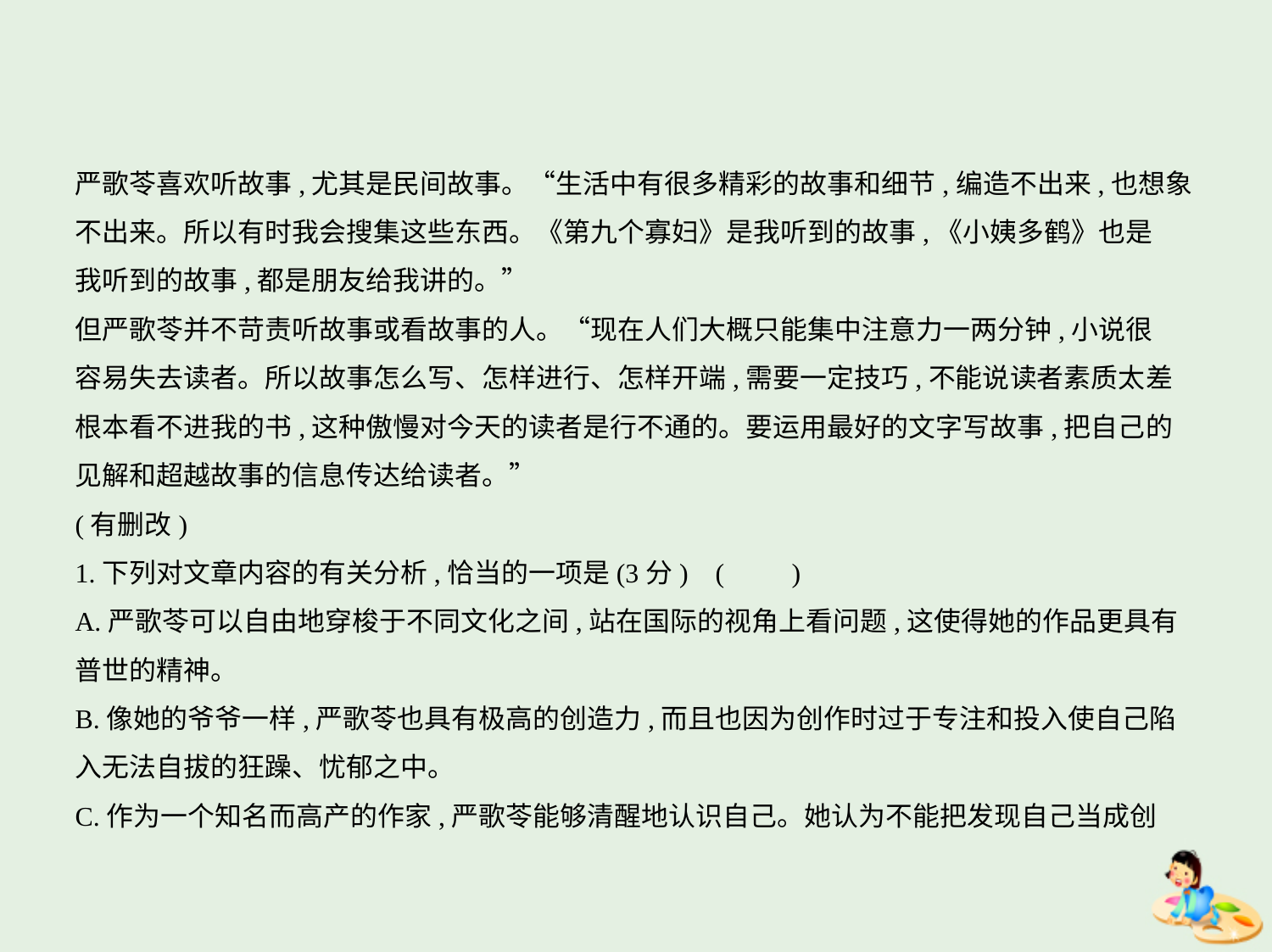

严歌苓喜欢听故事,尤其是民间故事。“生活中有很多精彩的故事和细节,编造不出来,也想象
不出来。所以有时我会搜集这些东西。《第九个寡妇》是我听到的故事,《小姨多鹤》也是
我听到的故事,都是朋友给我讲的。”
但严歌苓并不苛责听故事或看故事的人。“现在人们大概只能集中注意力一两分钟,小说很
容易失去读者。所以故事怎么写、怎样进行、怎样开端,需要一定技巧,不能说读者素质太差
根本看不进我的书,这种傲慢对今天的读者是行不通的。要运用最好的文字写故事,把自己的
见解和超越故事的信息传达给读者。”
(有删改)
1.下列对文章内容的有关分析,恰当的一项是(3分) (　　)
A.严歌苓可以自由地穿梭于不同文化之间,站在国际的视角上看问题,这使得她的作品更具有
普世的精神。
B.像她的爷爷一样,严歌苓也具有极高的创造力,而且也因为创作时过于专注和投入使自己陷
入无法自拔的狂躁、忧郁之中。
C.作为一个知名而高产的作家,严歌苓能够清醒地认识自己。她认为不能把发现自己当成创